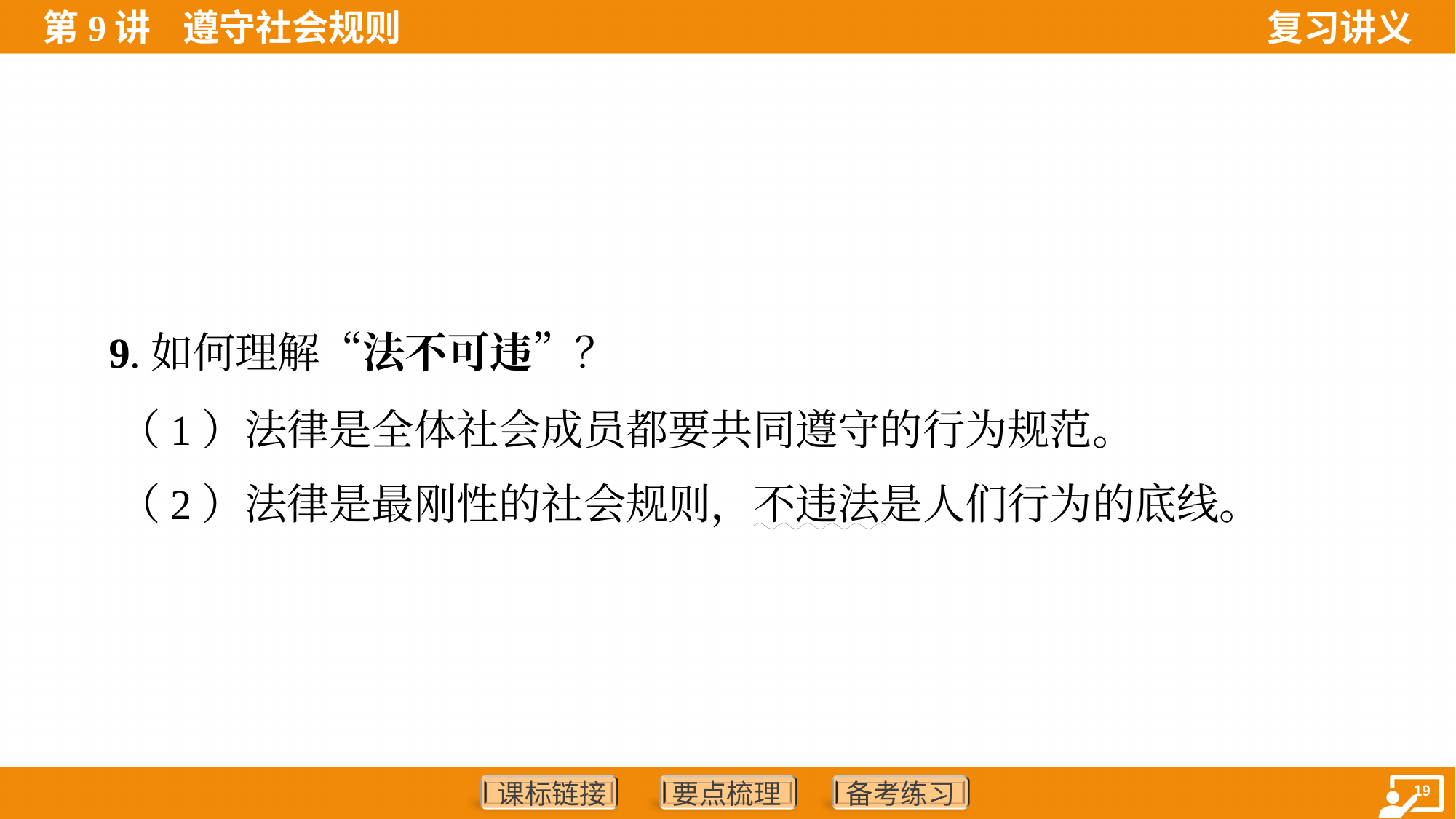

9.如何理解“法不可违”？
    （1）法律是全体社会成员都要共同遵守的行为规范。
    （2）法律是最刚性的社会规则，不违法是人们行为的底线。